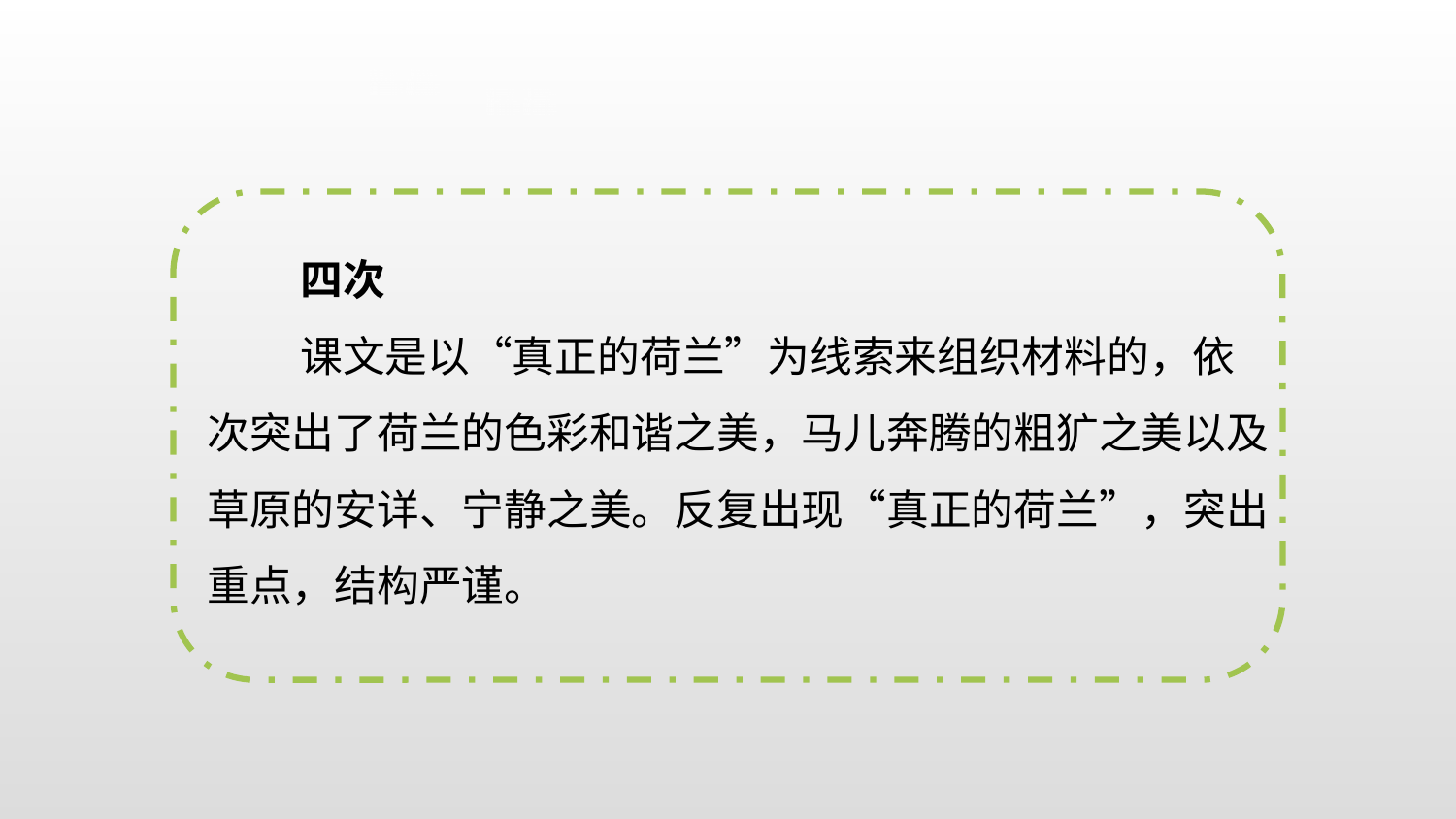

四次
   课文是以“真正的荷兰”为线索来组织材料的，依次突出了荷兰的色彩和谐之美，马儿奔腾的粗犷之美以及草原的安详、宁静之美。反复出现“真正的荷兰”，突出重点，结构严谨。